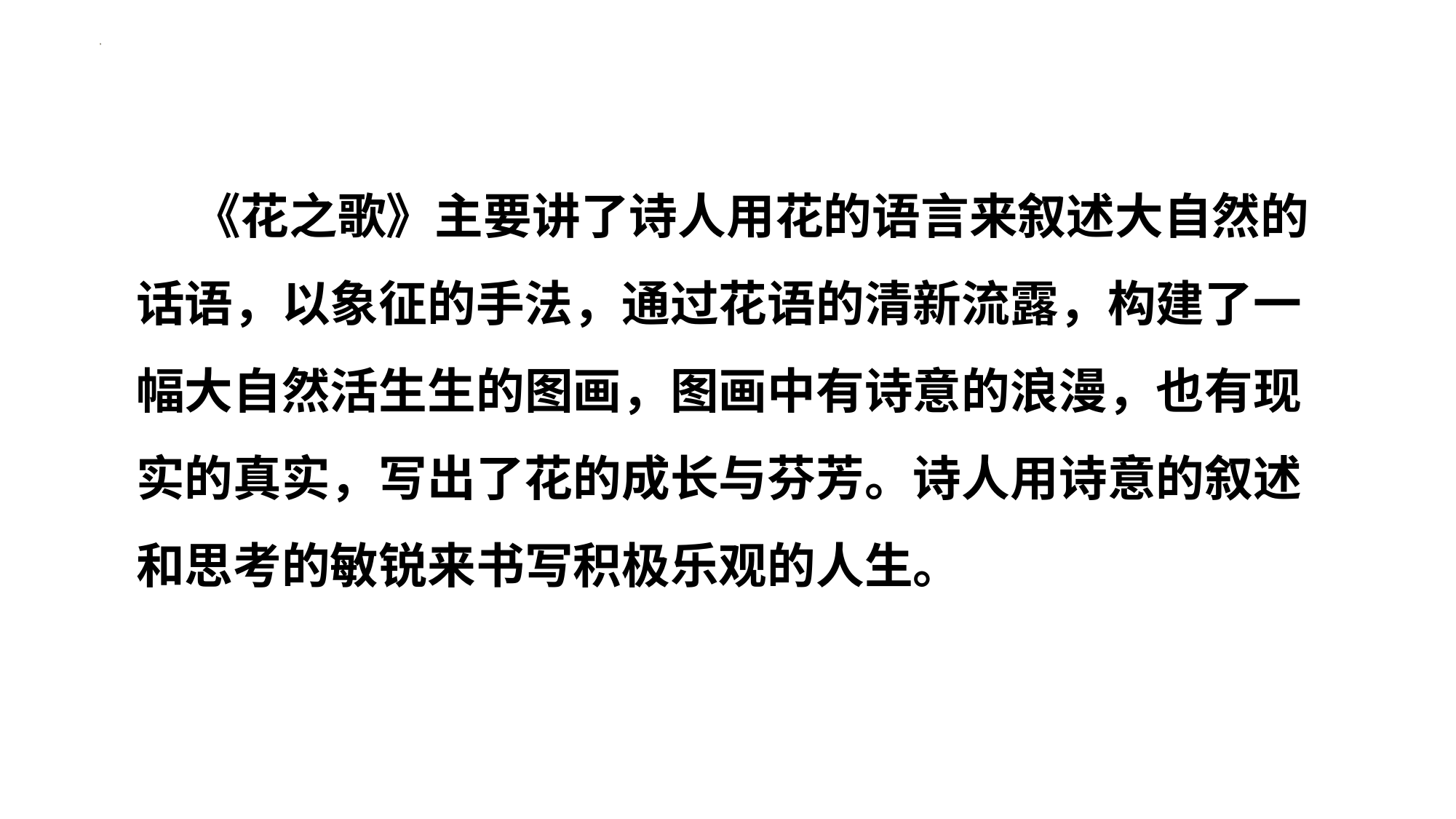

《花之歌》主要讲了诗人用花的语言来叙述大自然的话语，以象征的手法，通过花语的清新流露，构建了一幅大自然活生生的图画，图画中有诗意的浪漫，也有现实的真实，写出了花的成长与芬芳。诗人用诗意的叙述和思考的敏锐来书写积极乐观的人生。